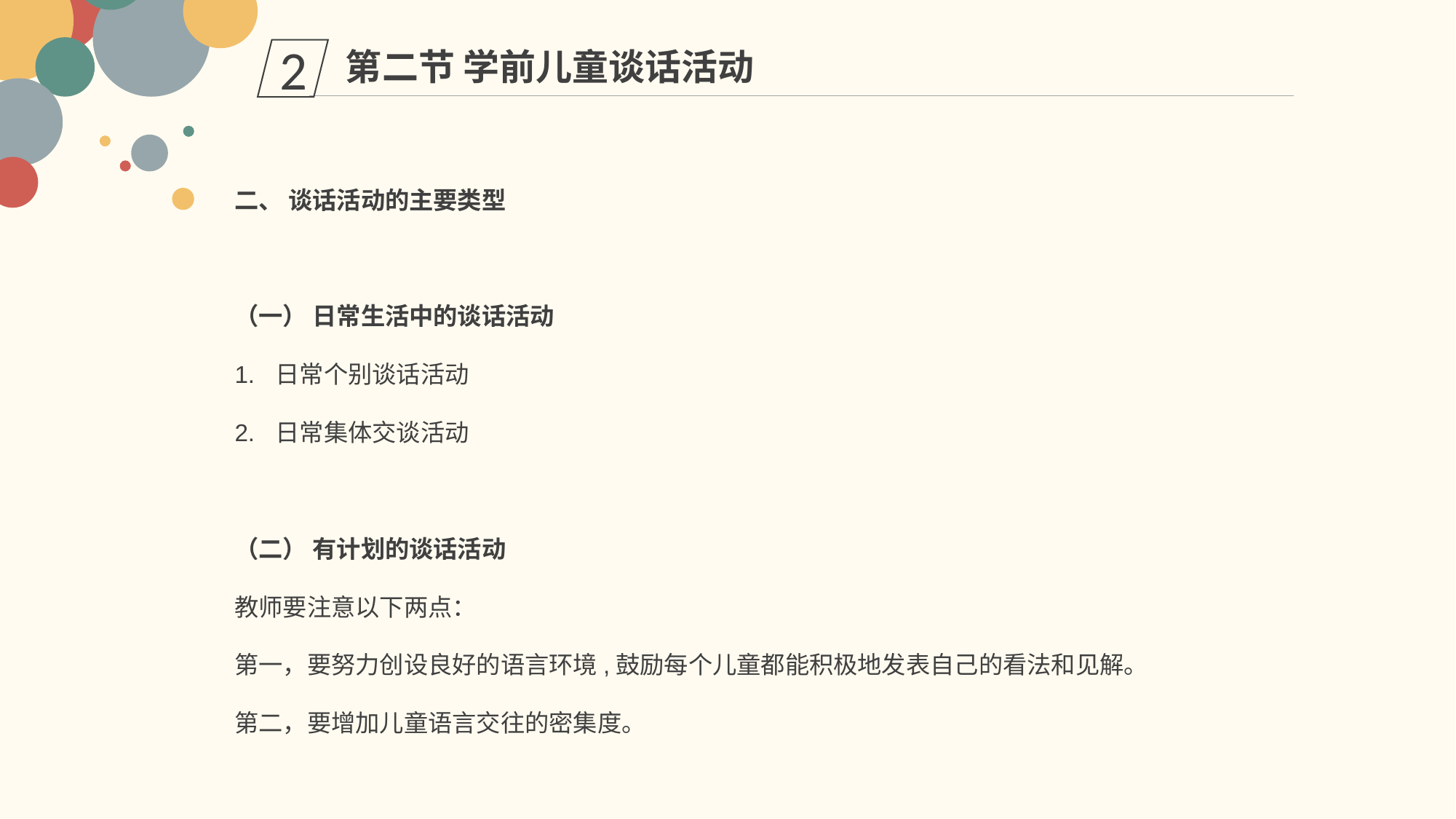

第二节 学前儿童谈话活动
2
二、 谈话活动的主要类型

（一） 日常生活中的谈话活动
日常个别谈话活动
日常集体交谈活动

（二） 有计划的谈话活动
教师要注意以下两点：
第一，要努力创设良好的语言环境,鼓励每个儿童都能积极地发表自己的看法和见解。
第二，要增加儿童语言交往的密集度。